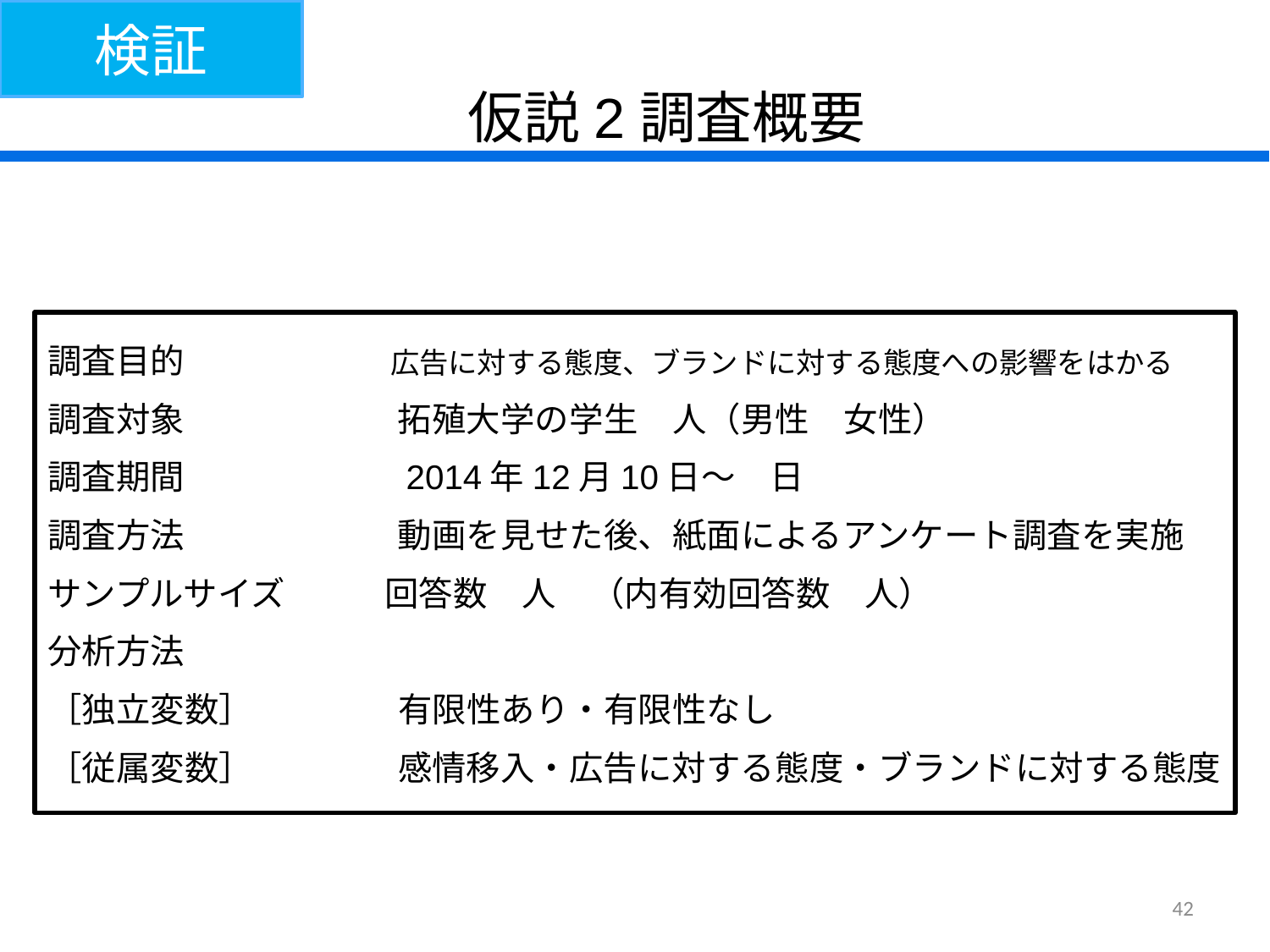

検証
# 仮説2調査概要
調査目的　　　　　　広告に対する態度、ブランドに対する態度への影響をはかる
調査対象　　　　　　 拓殖大学の学生　人（男性　女性）
調査期間　　　　　　 2014年12月10日～　日
調査方法　　　　　　 動画を見せた後、紙面によるアンケート調査を実施
サンプルサイズ　　    回答数　人　（内有効回答数　人）
分析方法
［独立変数］　　　　 有限性あり・有限性なし
［従属変数］　　　　 感情移入・広告に対する態度・ブランドに対する態度
42